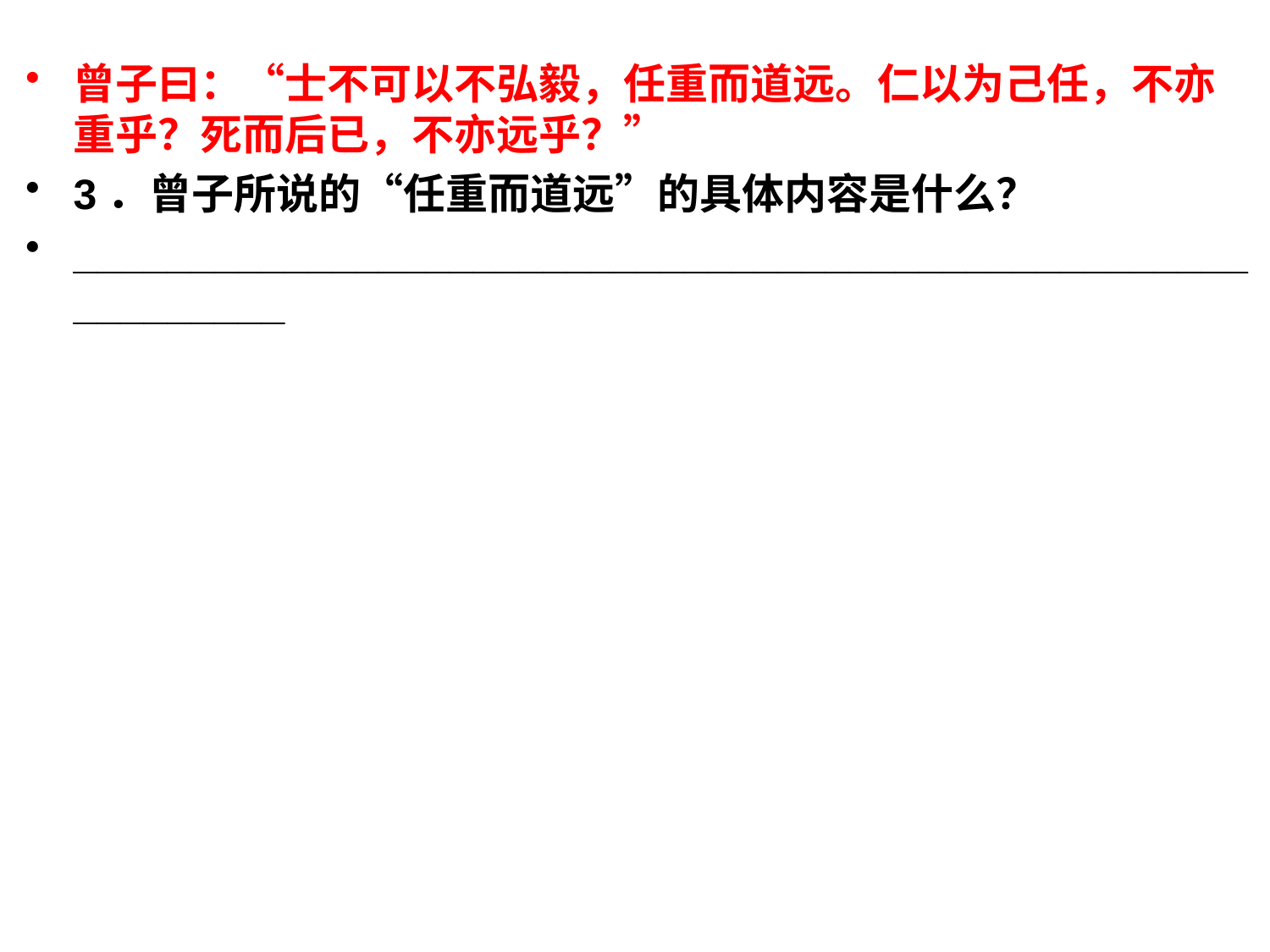

#
曾子曰：“士不可以不弘毅，任重而道远。仁以为己任，不亦重乎？死而后已，不亦远乎？”
3．曾子所说的“任重而道远”的具体内容是什么？
___________________________________________________________